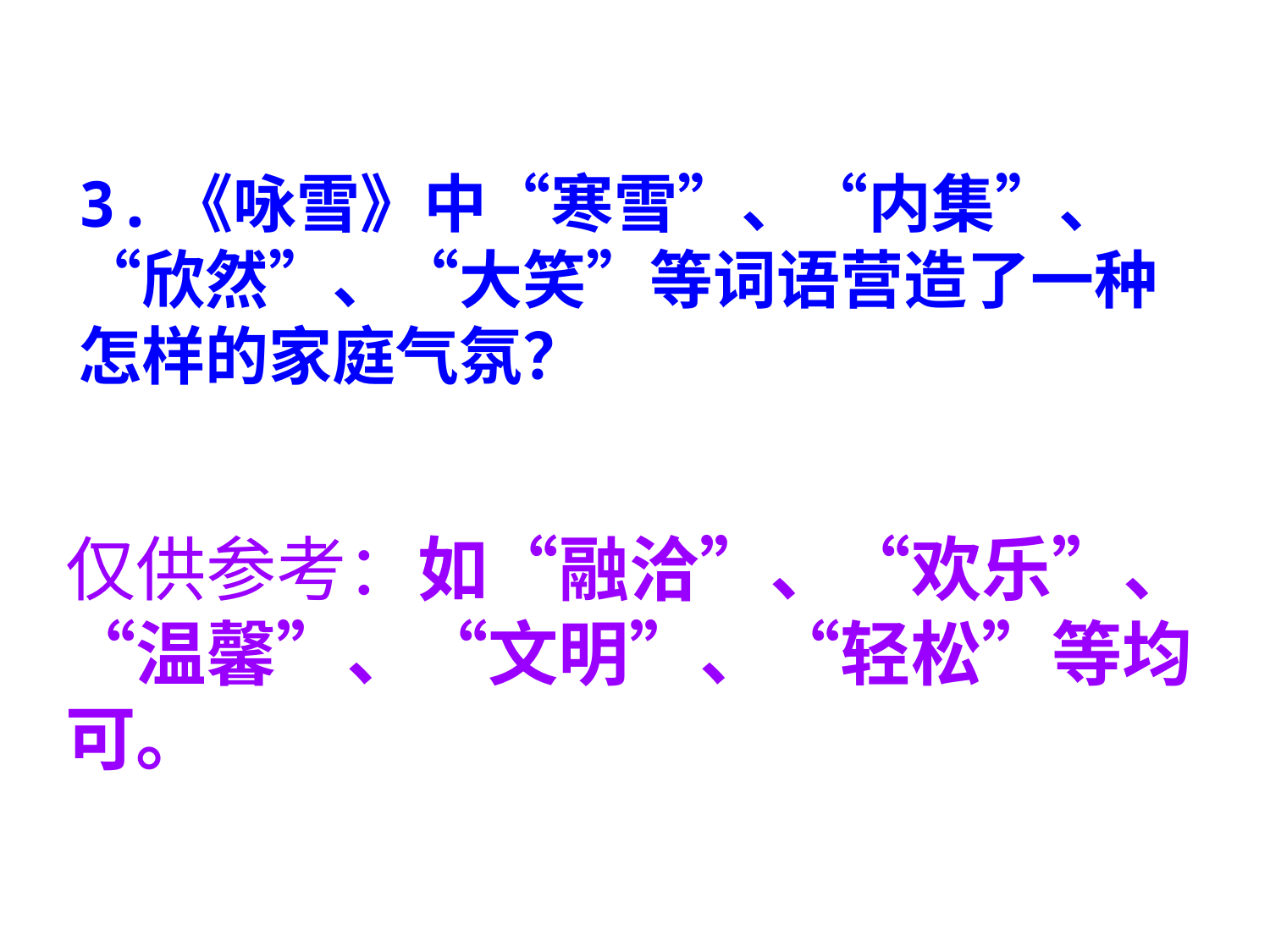

3.《咏雪》中“寒雪”、“内集”、“欣然”、“大笑”等词语营造了一种怎样的家庭气氛？

仅供参考：如“融洽”、“欢乐”、“温馨”、“文明”、“轻松”等均可。